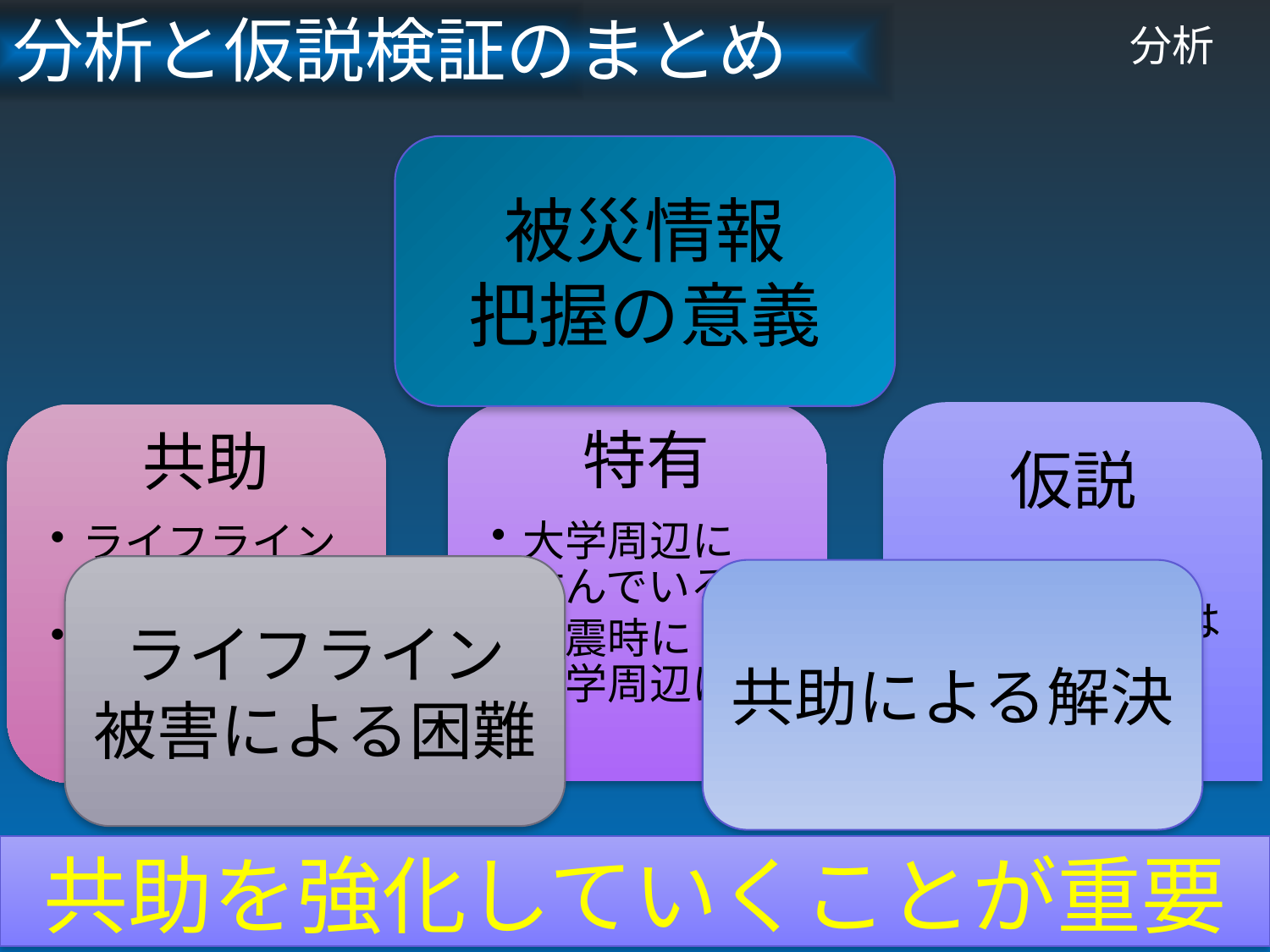

分析と仮説検証のまとめ

# 分析

被災情報
把握の意義
共助
ライフライン
被害あり
筑波大生の
共助で困難解決

特有
大学周辺に
住んでいる
地震時に
大学周辺にいた

仮説

仮説の正当性は
示された

ライフライン
被害による困難
共助による解決
共助を強化していくことが重要
27